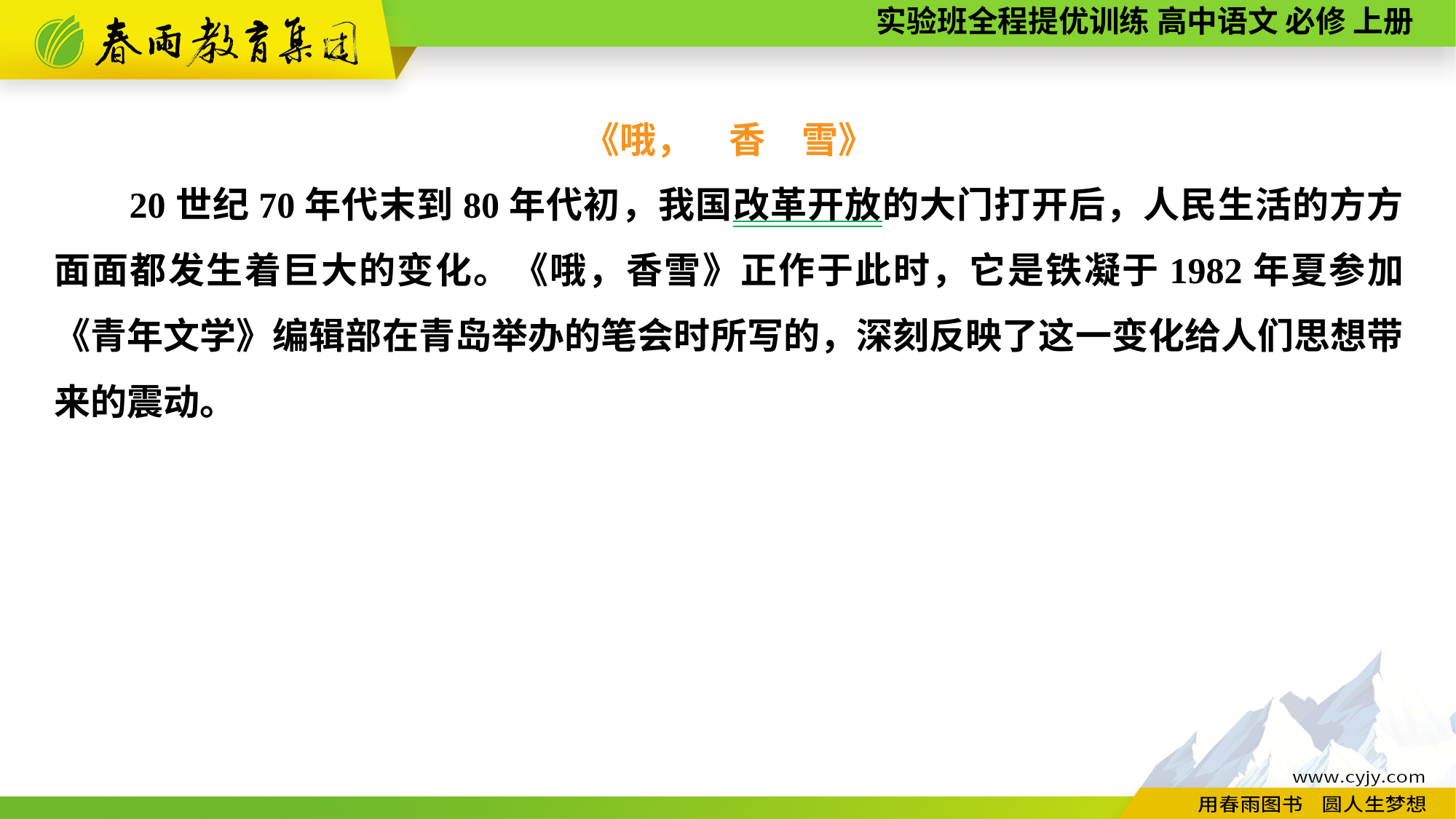

《哦，　香　雪》
20世纪70年代末到80年代初，我国改革开放的大门打开后，人民生活的方方面面都发生着巨大的变化。《哦，香雪》正作于此时，它是铁凝于1982年夏参加《青年文学》编辑部在青岛举办的笔会时所写的，深刻反映了这一变化给人们思想带来的震动。